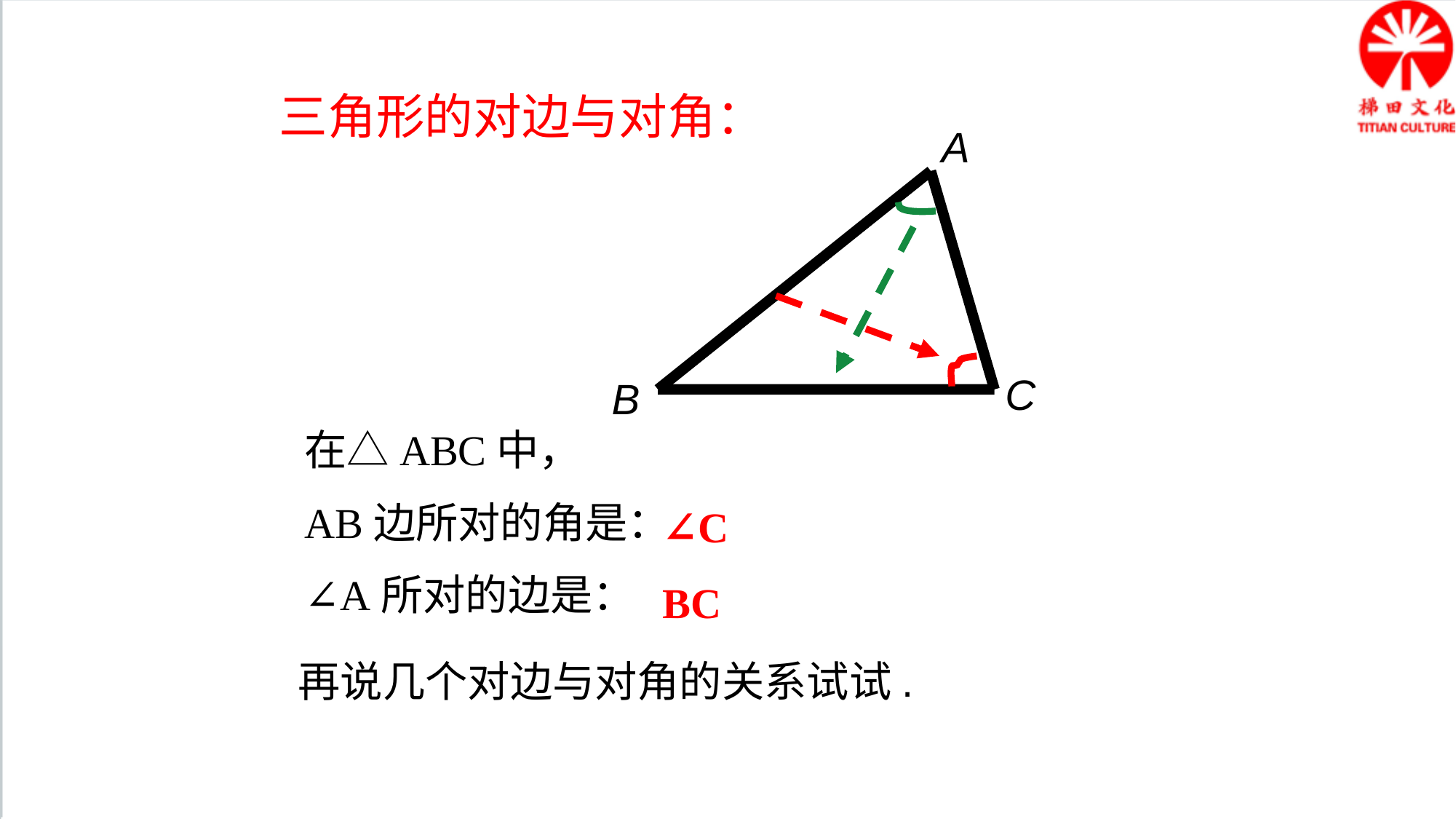

三角形的对边与对角：
A

C
B
在△ABC中，
AB边所对的角是：
∠A所对的边是：
∠C
BC
再说几个对边与对角的关系试试.